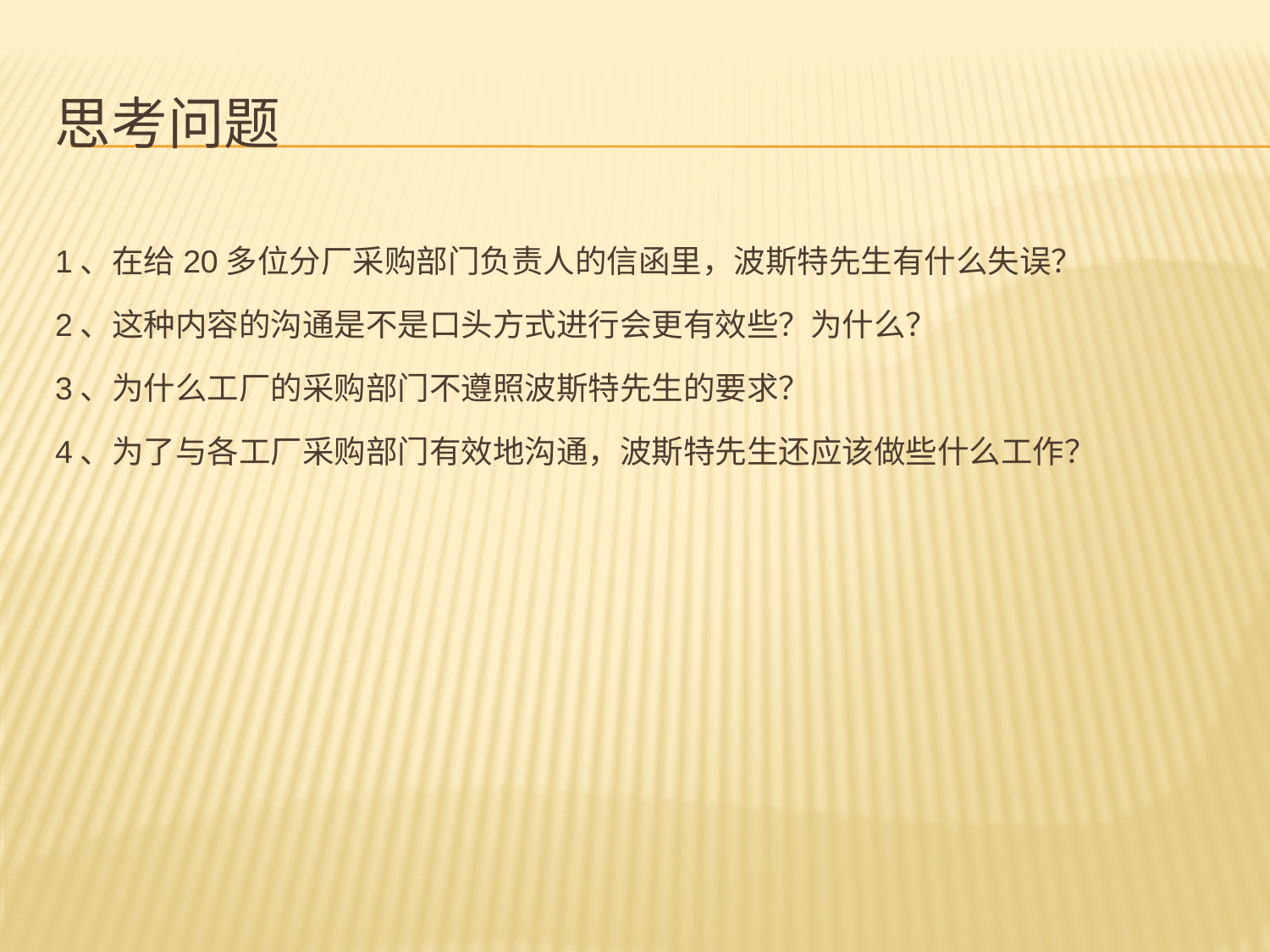

# 思考问题
1、在给20多位分厂采购部门负责人的信函里，波斯特先生有什么失误？
2、这种内容的沟通是不是口头方式进行会更有效些？为什么？
3、为什么工厂的采购部门不遵照波斯特先生的要求？
4、为了与各工厂采购部门有效地沟通，波斯特先生还应该做些什么工作？